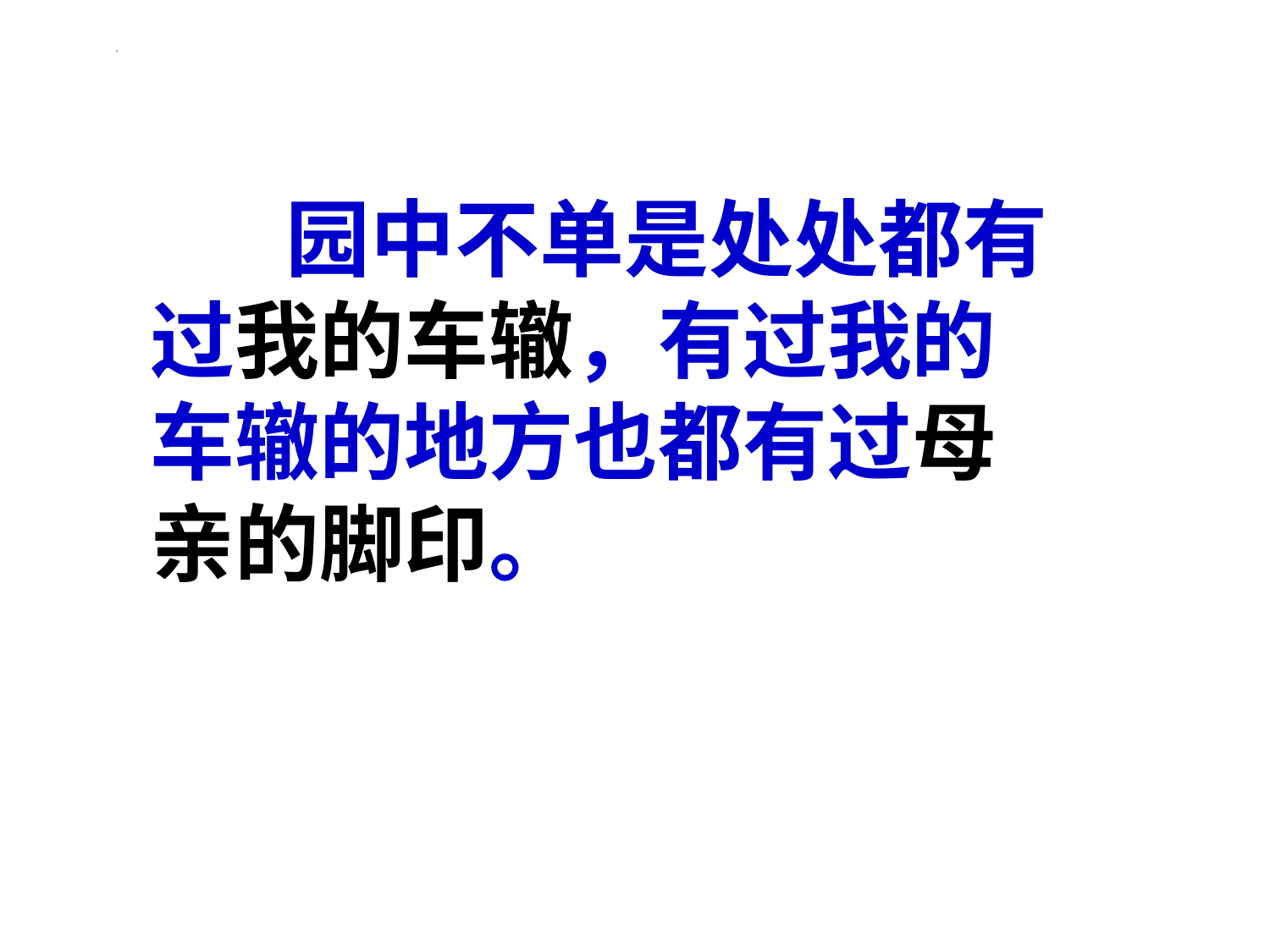

园中不单是处处都有过我的车辙，有过我的车辙的地方也都有过母亲的脚印。